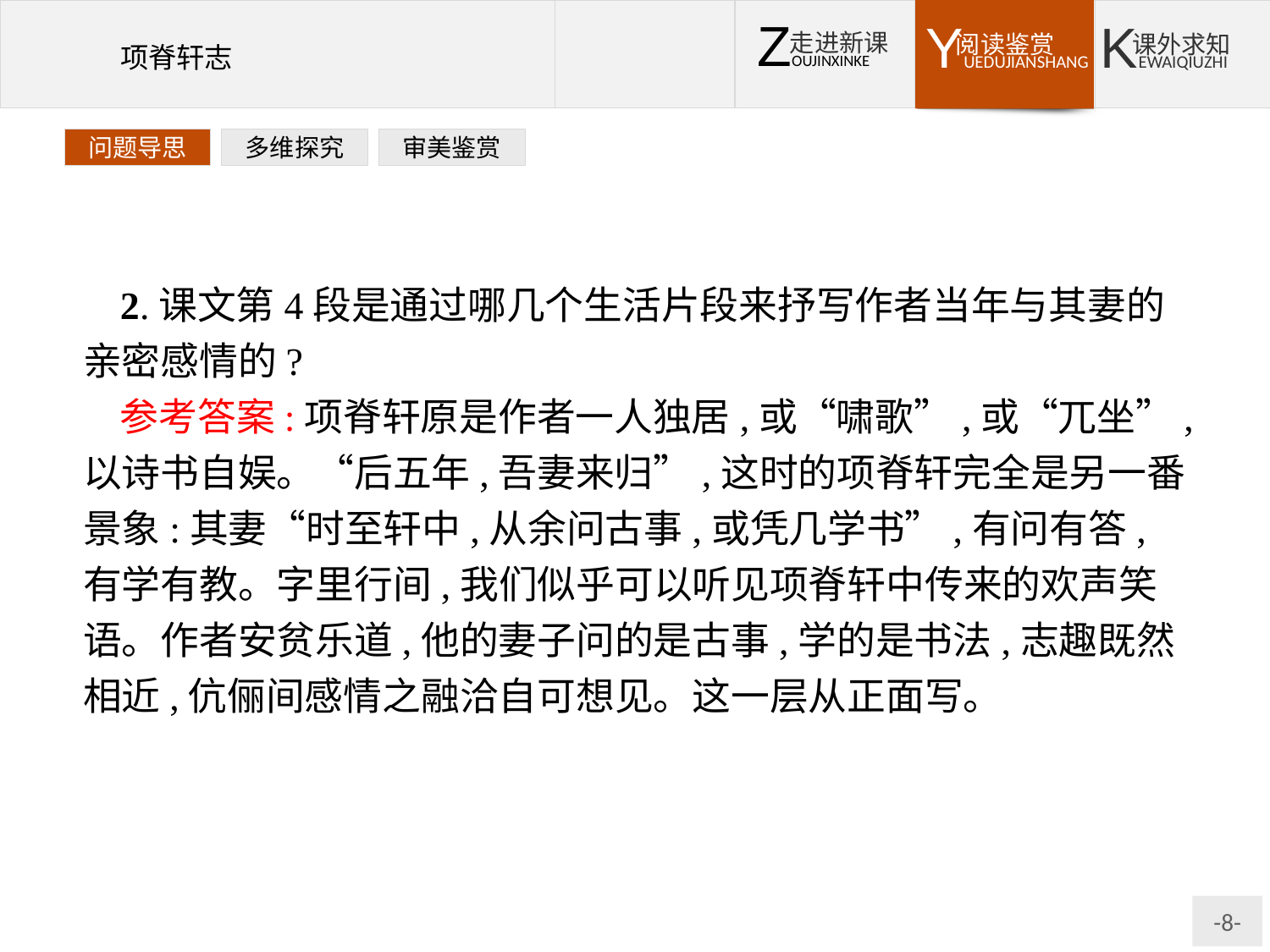

问题导思
多维探究
审美鉴赏
2.课文第4段是通过哪几个生活片段来抒写作者当年与其妻的亲密感情的?
参考答案:项脊轩原是作者一人独居,或“啸歌”,或“兀坐”,以诗书自娱。“后五年,吾妻来归”,这时的项脊轩完全是另一番景象:其妻“时至轩中,从余问古事,或凭几学书”,有问有答,有学有教。字里行间,我们似乎可以听见项脊轩中传来的欢声笑语。作者安贫乐道,他的妻子问的是古事,学的是书法,志趣既然相近,伉俪间感情之融洽自可想见。这一层从正面写。